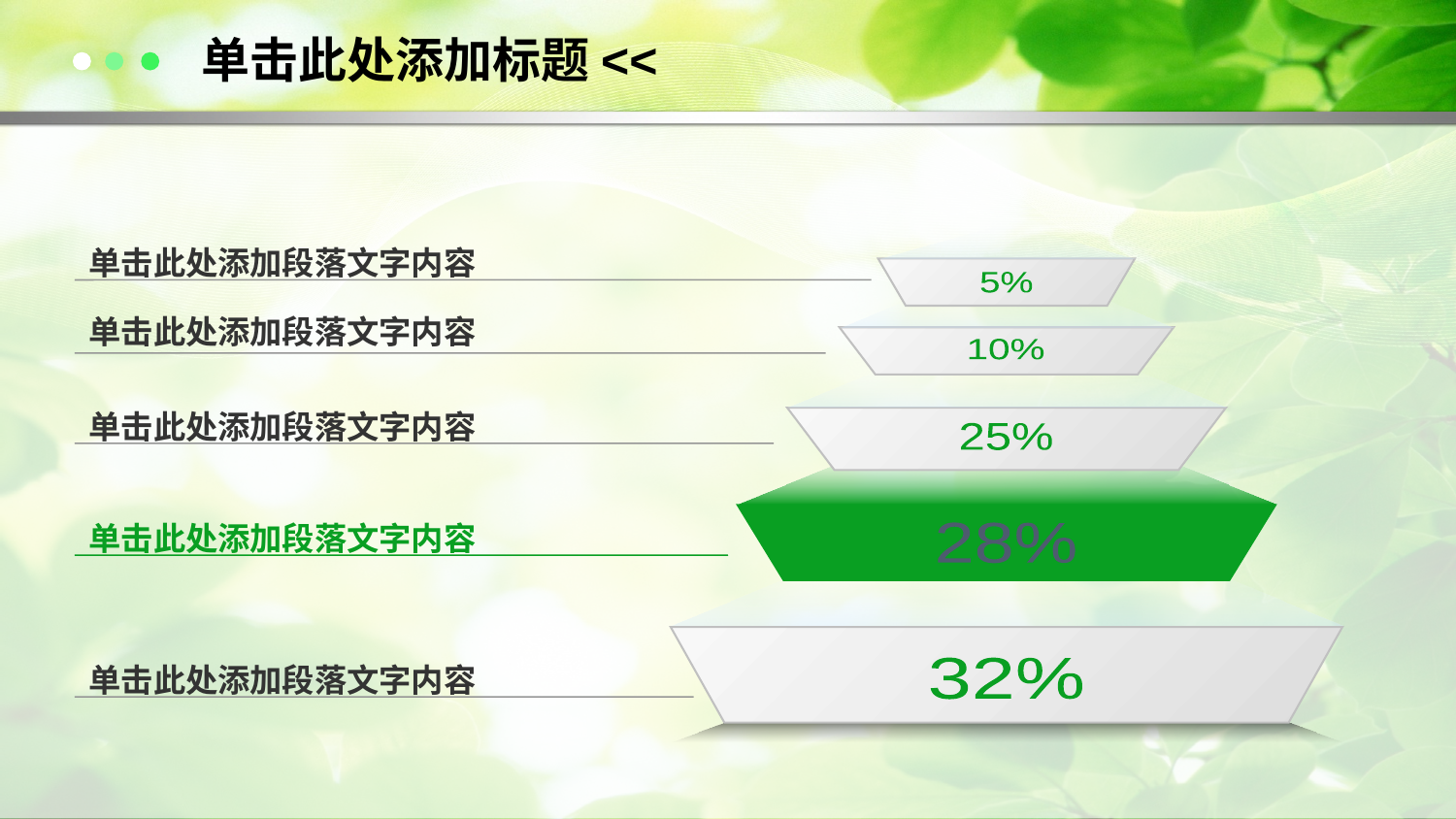

单击此处添加标题<<

5%
单击此处添加段落文字内容

10%
单击此处添加段落文字内容

25%
单击此处添加段落文字内容

28%
单击此处添加段落文字内容

32%

单击此处添加段落文字内容